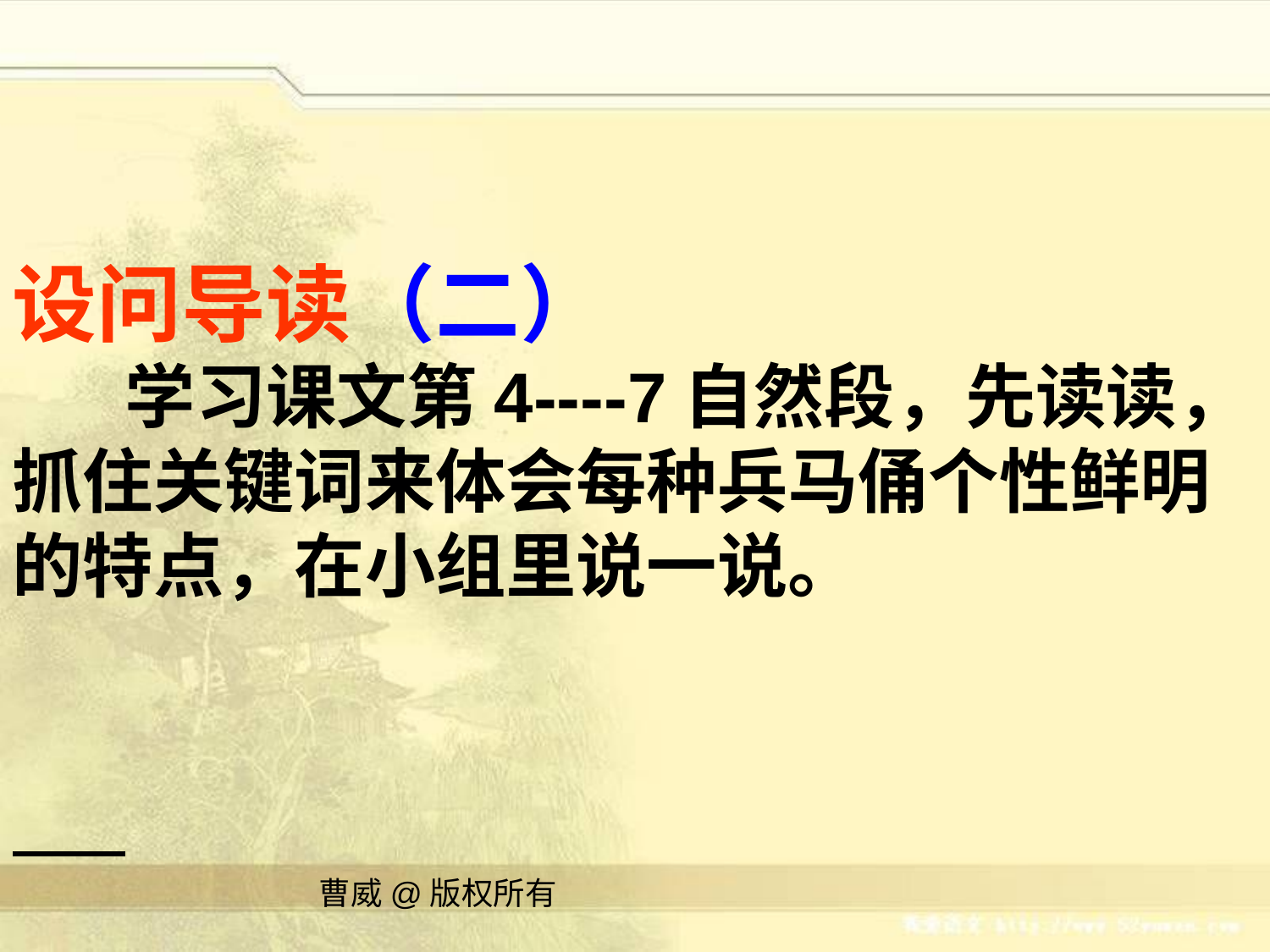

# 设问导读（二） 学习课文第4----7自然段，先读读，抓住关键词来体会每种兵马俑个性鲜明的特点，在小组里说一说。